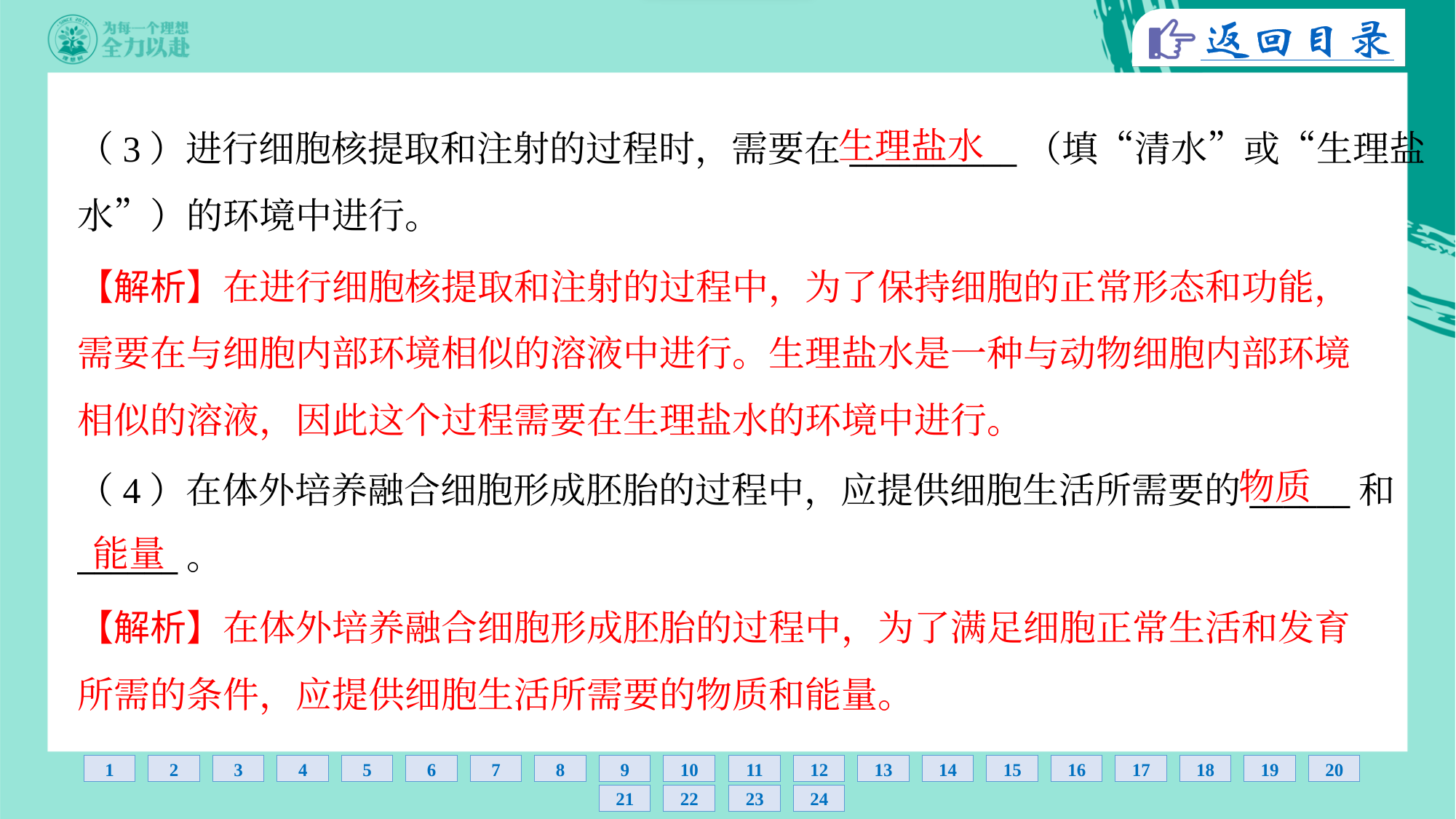

生理盐水
（3）进行细胞核提取和注射的过程时，需要在__________（填“清水”或“生理盐
水”）的环境中进行。
【解析】在进行细胞核提取和注射的过程中，为了保持细胞的正常形态和功能，
需要在与细胞内部环境相似的溶液中进行。生理盐水是一种与动物细胞内部环境
相似的溶液，因此这个过程需要在生理盐水的环境中进行。
物质
（4）在体外培养融合细胞形成胚胎的过程中，应提供细胞生活所需要的______和
______。
能量
【解析】在体外培养融合细胞形成胚胎的过程中，为了满足细胞正常生活和发育
所需的条件，应提供细胞生活所需要的物质和能量。